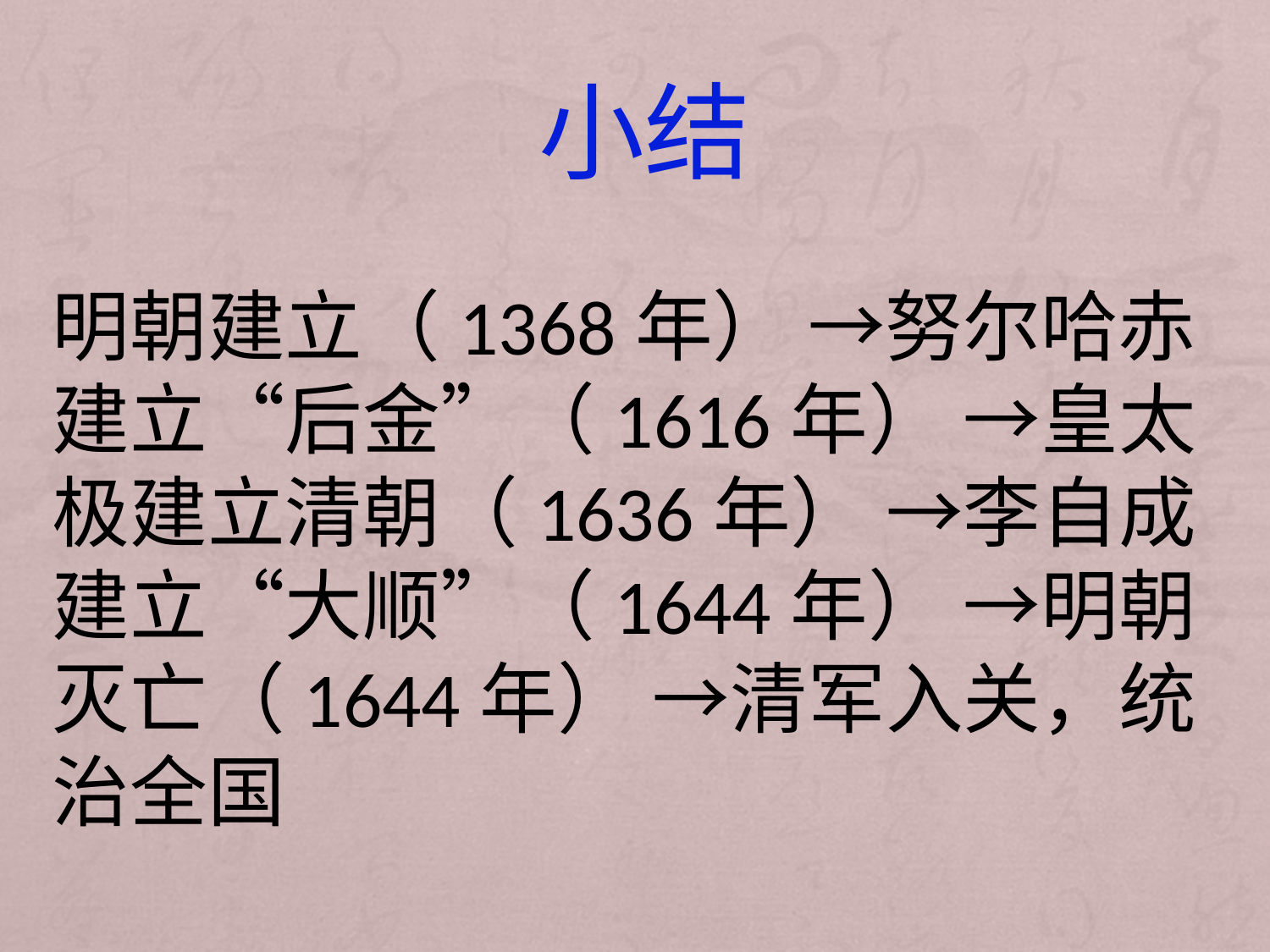

小结

明朝建立（1368年） →努尔哈赤建立“后金”（1616年） →皇太极建立清朝（1636年） →李自成建立“大顺”（1644年） →明朝灭亡（1644年） →清军入关，统治全国